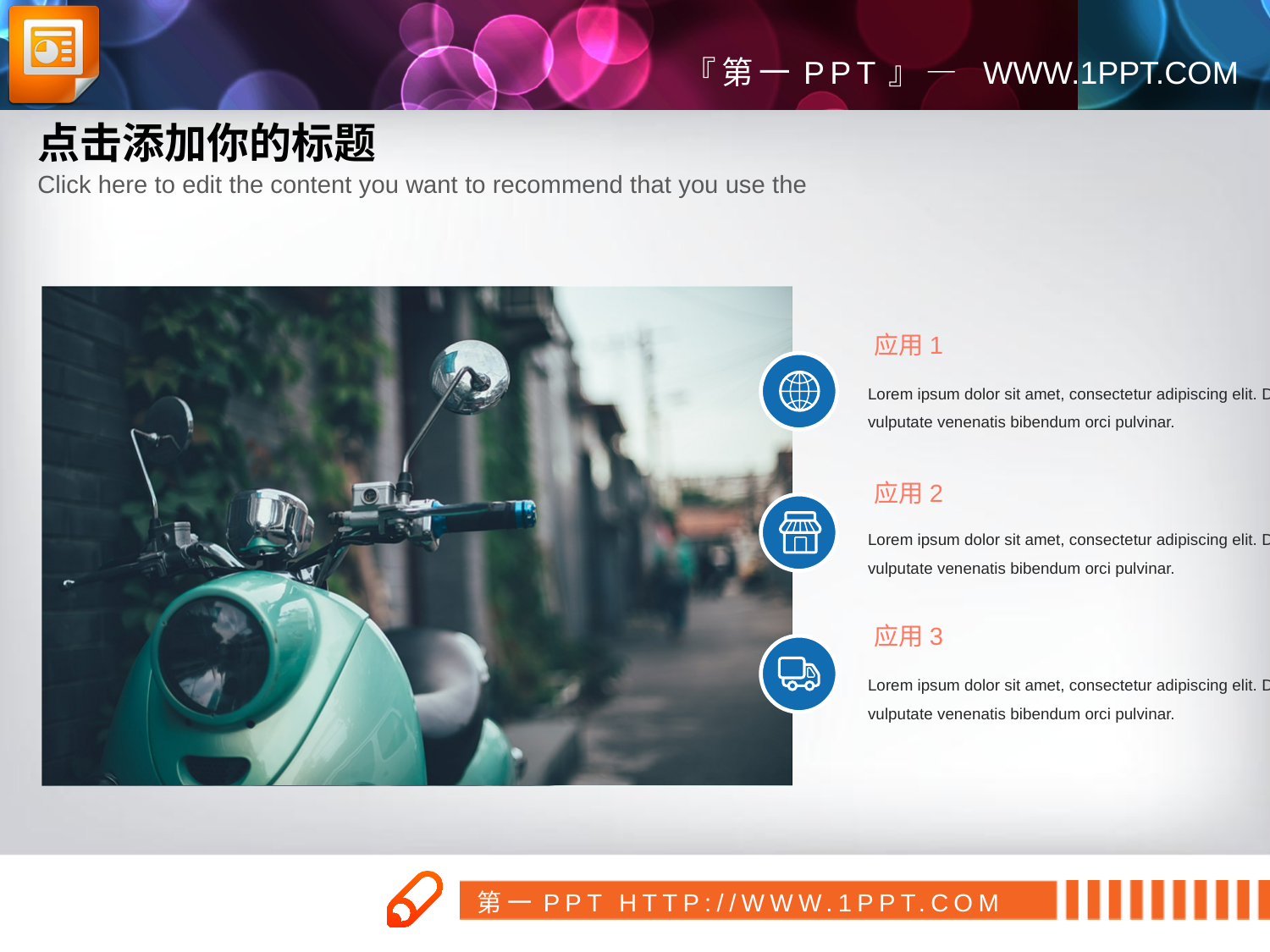

点击添加你的标题
Click here to edit the content you want to recommend that you use the

应用1

Lorem ipsum dolor sit amet, consectetur adipiscing elit. Donec luctus nibh sit amet sem vulputate venenatis bibendum orci pulvinar.
应用2

Lorem ipsum dolor sit amet, consectetur adipiscing elit. Donec luctus nibh sit amet sem vulputate venenatis bibendum orci pulvinar.
应用3

Lorem ipsum dolor sit amet, consectetur adipiscing elit. Donec luctus nibh sit amet sem vulputate venenatis bibendum orci pulvinar.